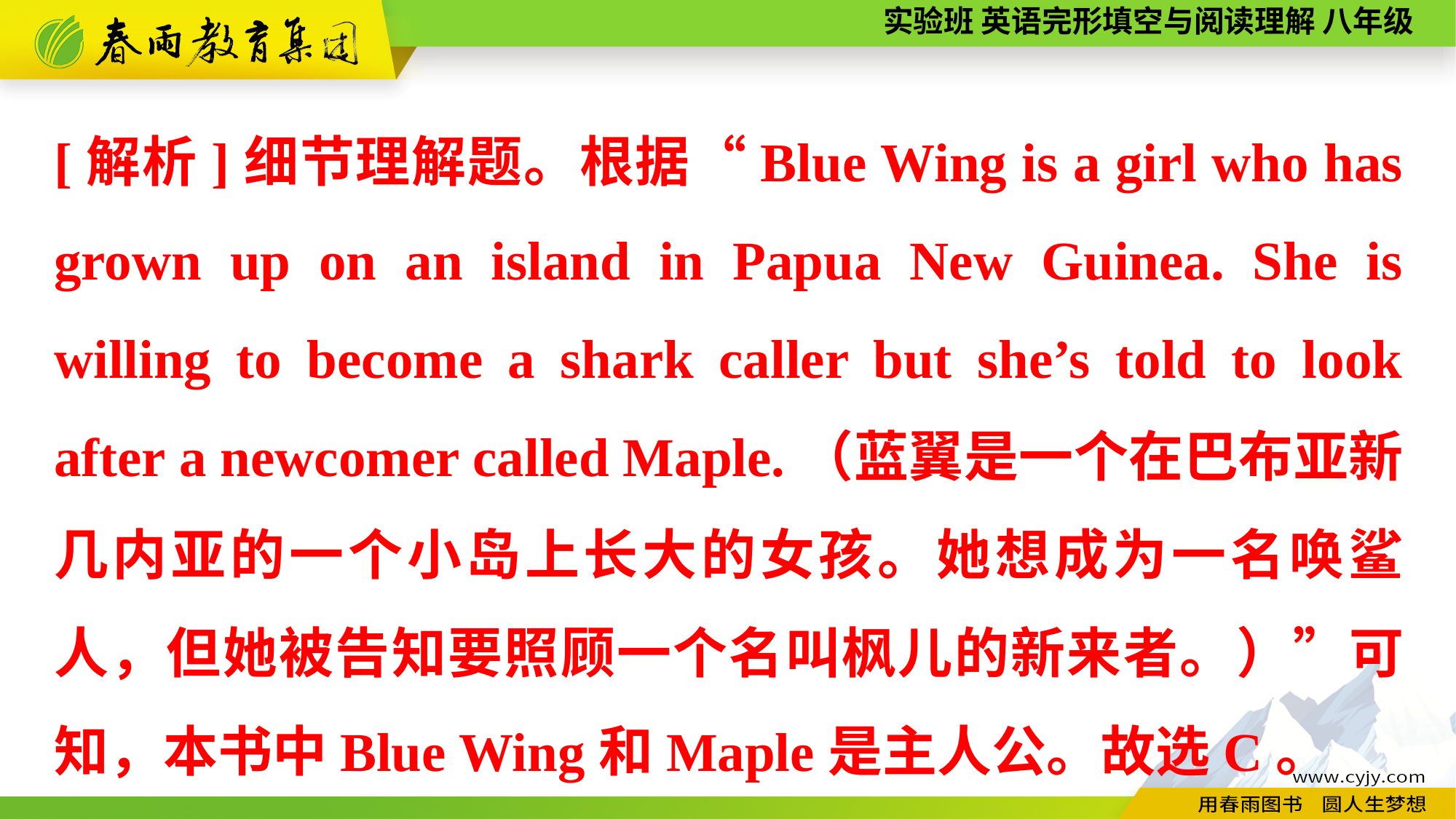

[解析]细节理解题。根据“Blue Wing is a girl who has grown up on an island in Papua New Guinea. She is willing to become a shark caller but she’s told to look after a newcomer called Maple.（蓝翼是一个在巴布亚新几内亚的一个小岛上长大的女孩。她想成为一名唤鲨人，但她被告知要照顾一个名叫枫儿的新来者。）”可知，本书中Blue Wing和Maple是主人公。故选C。